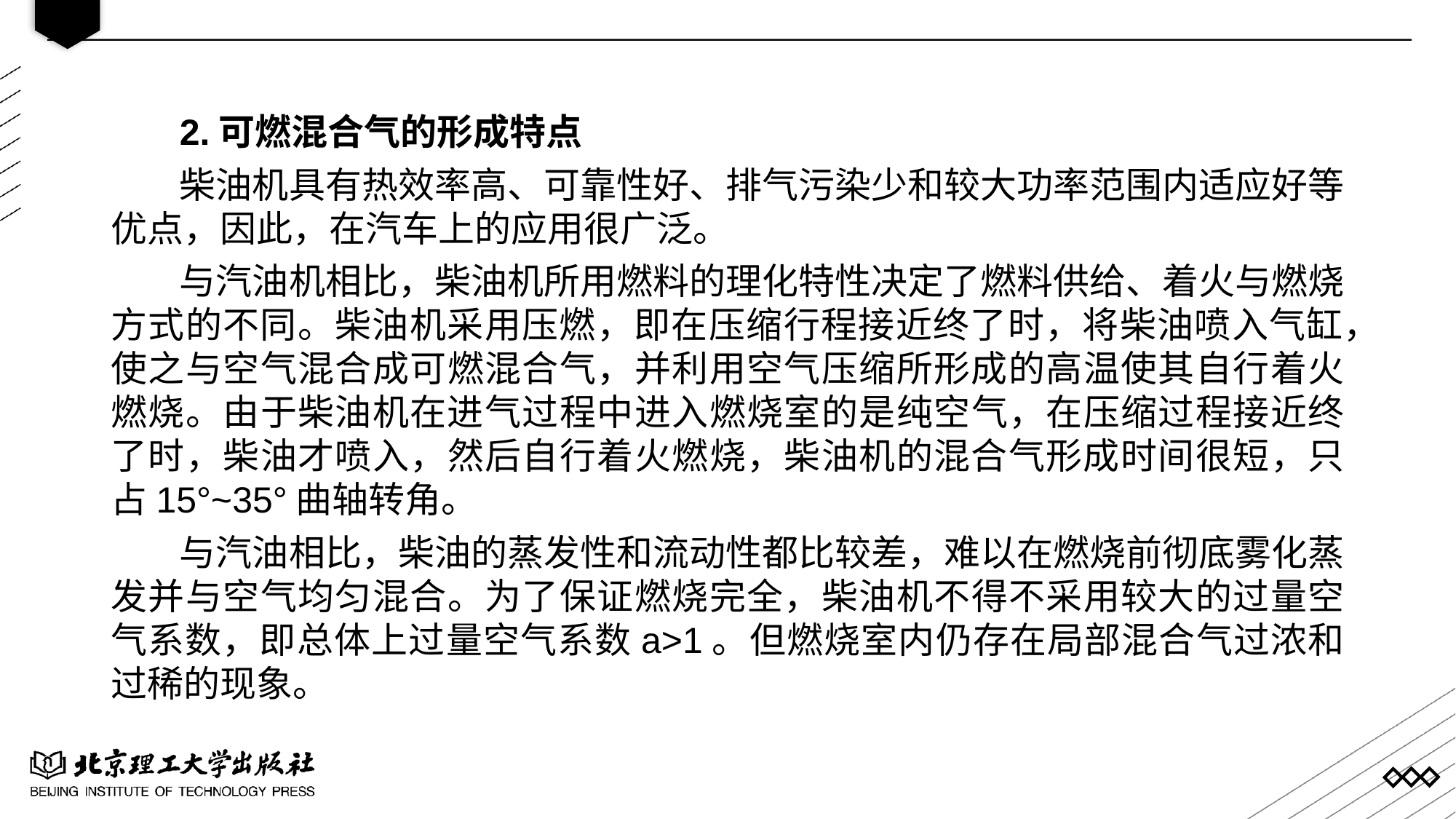

2.可燃混合气的形成特点
柴油机具有热效率高、可靠性好、排气污染少和较大功率范围内适应好等优点，因此，在汽车上的应用很广泛。
与汽油机相比，柴油机所用燃料的理化特性决定了燃料供给、着火与燃烧方式的不同。柴油机采用压燃，即在压缩行程接近终了时，将柴油喷入气缸，使之与空气混合成可燃混合气，并利用空气压缩所形成的高温使其自行着火燃烧。由于柴油机在进气过程中进入燃烧室的是纯空气，在压缩过程接近终了时，柴油才喷入，然后自行着火燃烧，柴油机的混合气形成时间很短，只占15°~35°曲轴转角。
与汽油相比，柴油的蒸发性和流动性都比较差，难以在燃烧前彻底雾化蒸发并与空气均匀混合。为了保证燃烧完全，柴油机不得不采用较大的过量空气系数，即总体上过量空气系数a>1。但燃烧室内仍存在局部混合气过浓和过稀的现象。